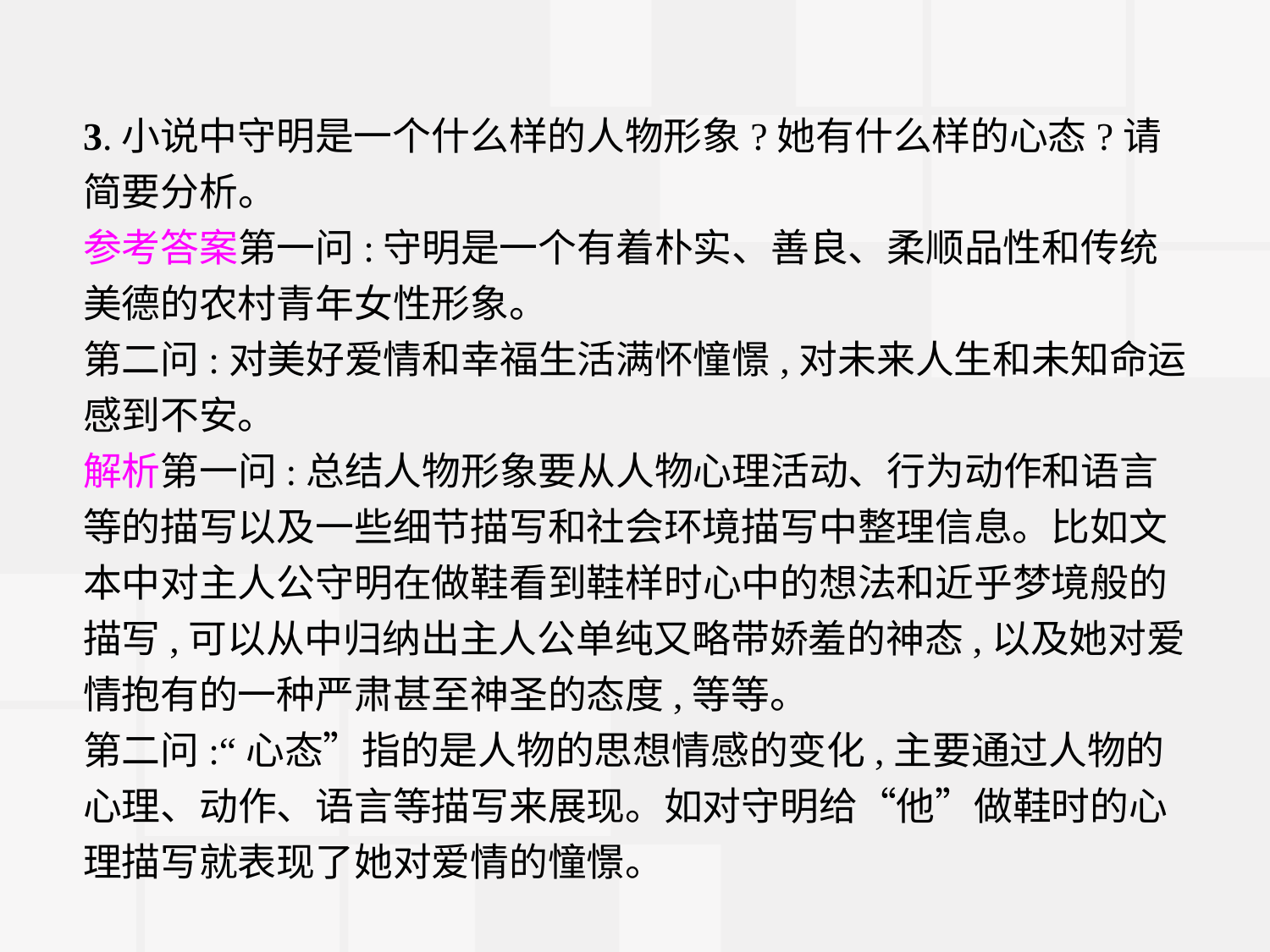

3.小说中守明是一个什么样的人物形象?她有什么样的心态?请简要分析。
参考答案第一问:守明是一个有着朴实、善良、柔顺品性和传统美德的农村青年女性形象。
第二问:对美好爱情和幸福生活满怀憧憬,对未来人生和未知命运感到不安。
解析第一问:总结人物形象要从人物心理活动、行为动作和语言等的描写以及一些细节描写和社会环境描写中整理信息。比如文本中对主人公守明在做鞋看到鞋样时心中的想法和近乎梦境般的描写,可以从中归纳出主人公单纯又略带娇羞的神态,以及她对爱情抱有的一种严肃甚至神圣的态度,等等。
第二问:“心态”指的是人物的思想情感的变化,主要通过人物的心理、动作、语言等描写来展现。如对守明给“他”做鞋时的心理描写就表现了她对爱情的憧憬。